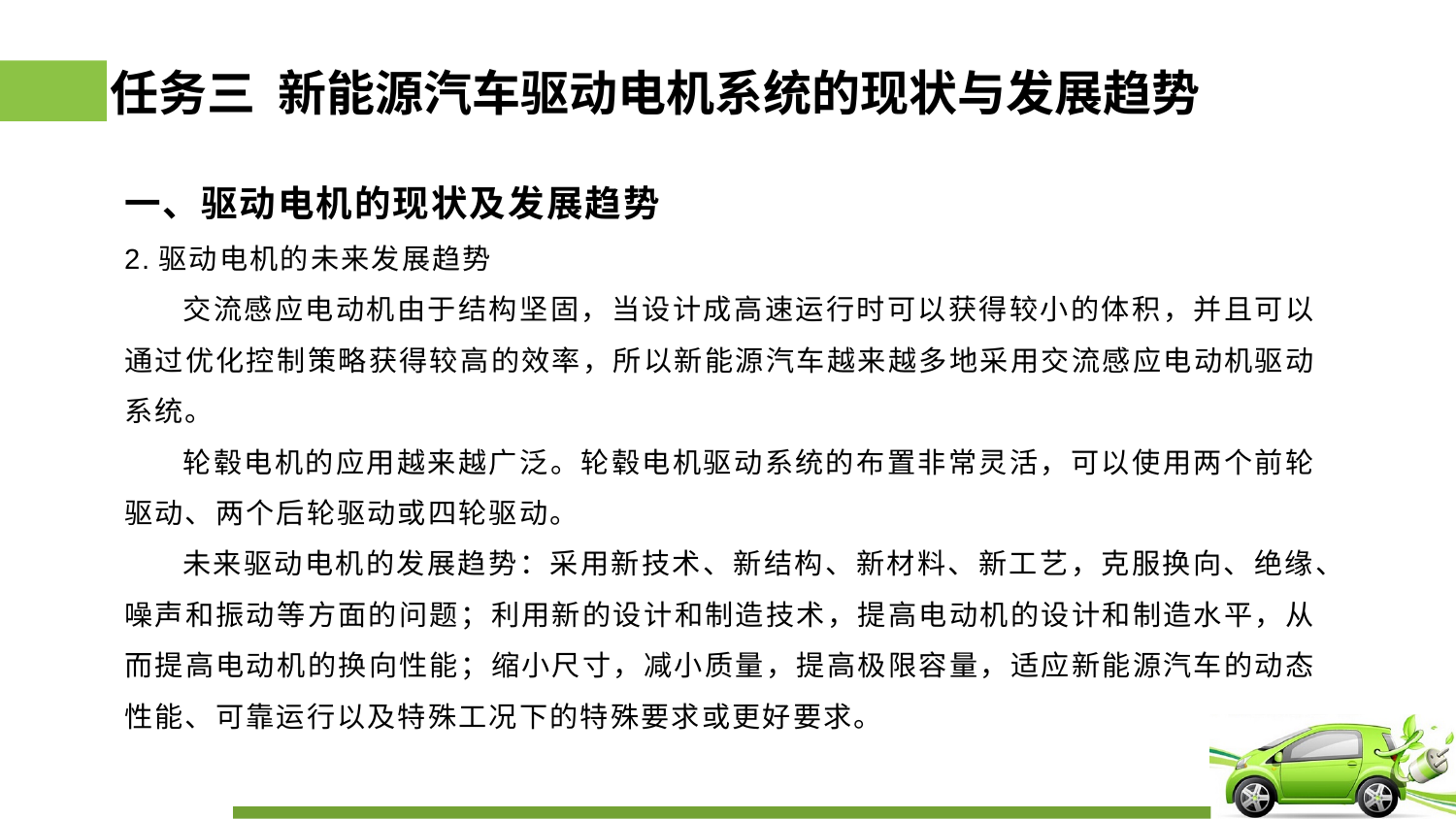

# 任务三  新能源汽车驱动电机系统的现状与发展趋势
一、驱动电机的现状及发展趋势
2.驱动电机的未来发展趋势
      交流感应电动机由于结构坚固，当设计成高速运行时可以获得较小的体积，并且可以通过优化控制策略获得较高的效率，所以新能源汽车越来越多地采用交流感应电动机驱动系统。
      轮毂电机的应用越来越广泛。轮毂电机驱动系统的布置非常灵活，可以使用两个前轮驱动、两个后轮驱动或四轮驱动。
      未来驱动电机的发展趋势：采用新技术、新结构、新材料、新工艺，克服换向、绝缘、噪声和振动等方面的问题；利用新的设计和制造技术，提高电动机的设计和制造水平，从而提高电动机的换向性能；缩小尺寸，减小质量，提高极限容量，适应新能源汽车的动态性能、可靠运行以及特殊工况下的特殊要求或更好要求。